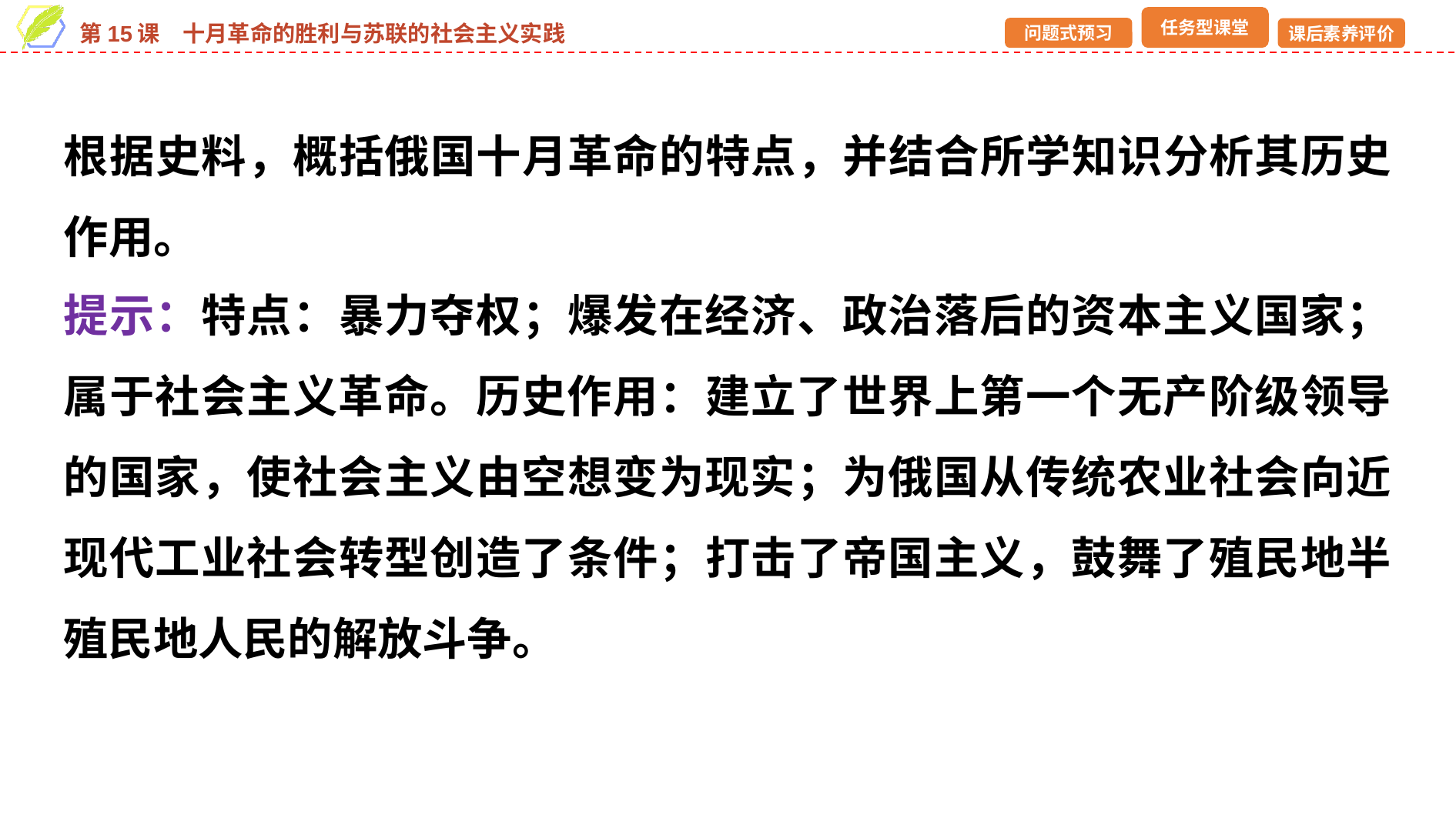

根据史料，概括俄国十月革命的特点，并结合所学知识分析其历史作用。
提示：特点：暴力夺权；爆发在经济、政治落后的资本主义国家；属于社会主义革命。历史作用：建立了世界上第一个无产阶级领导的国家，使社会主义由空想变为现实；为俄国从传统农业社会向近现代工业社会转型创造了条件；打击了帝国主义，鼓舞了殖民地半殖民地人民的解放斗争。